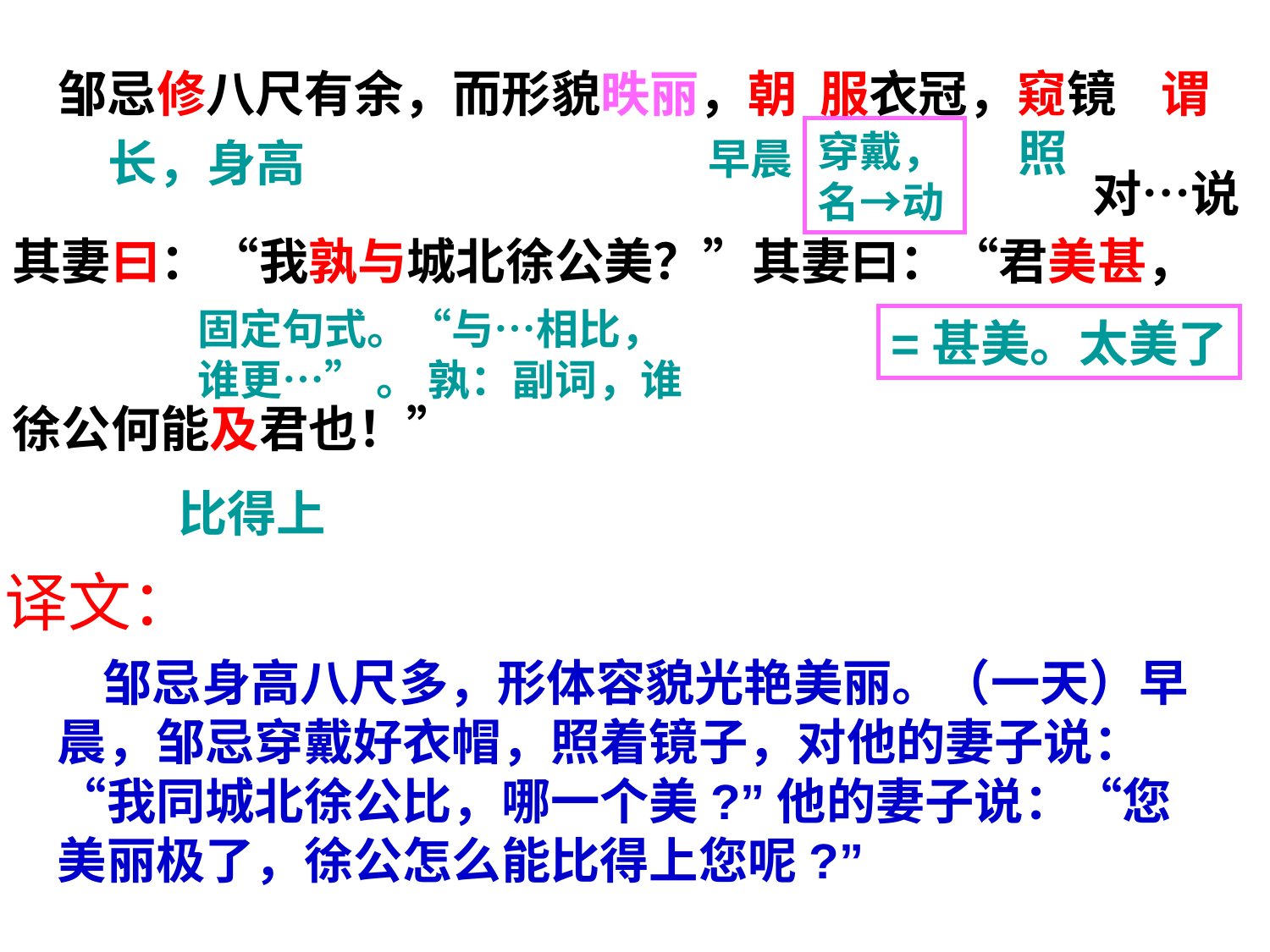

邹忌修八尺有余，而形貌昳丽，朝  服衣冠，窥镜    谓

其妻曰：“我孰与城北徐公美？”其妻曰：“君美甚，

徐公何能及君也！”
穿戴，名→动
照
长，身高
早晨
对…说
固定句式。“与…相比，
谁更…” 。 孰：副词，谁
=甚美。太美了
比得上
译文：
   邹忌身高八尺多，形体容貌光艳美丽。（一天）早晨，邹忌穿戴好衣帽，照着镜子，对他的妻子说：“我同城北徐公比，哪一个美?”他的妻子说：“您美丽极了，徐公怎么能比得上您呢?”